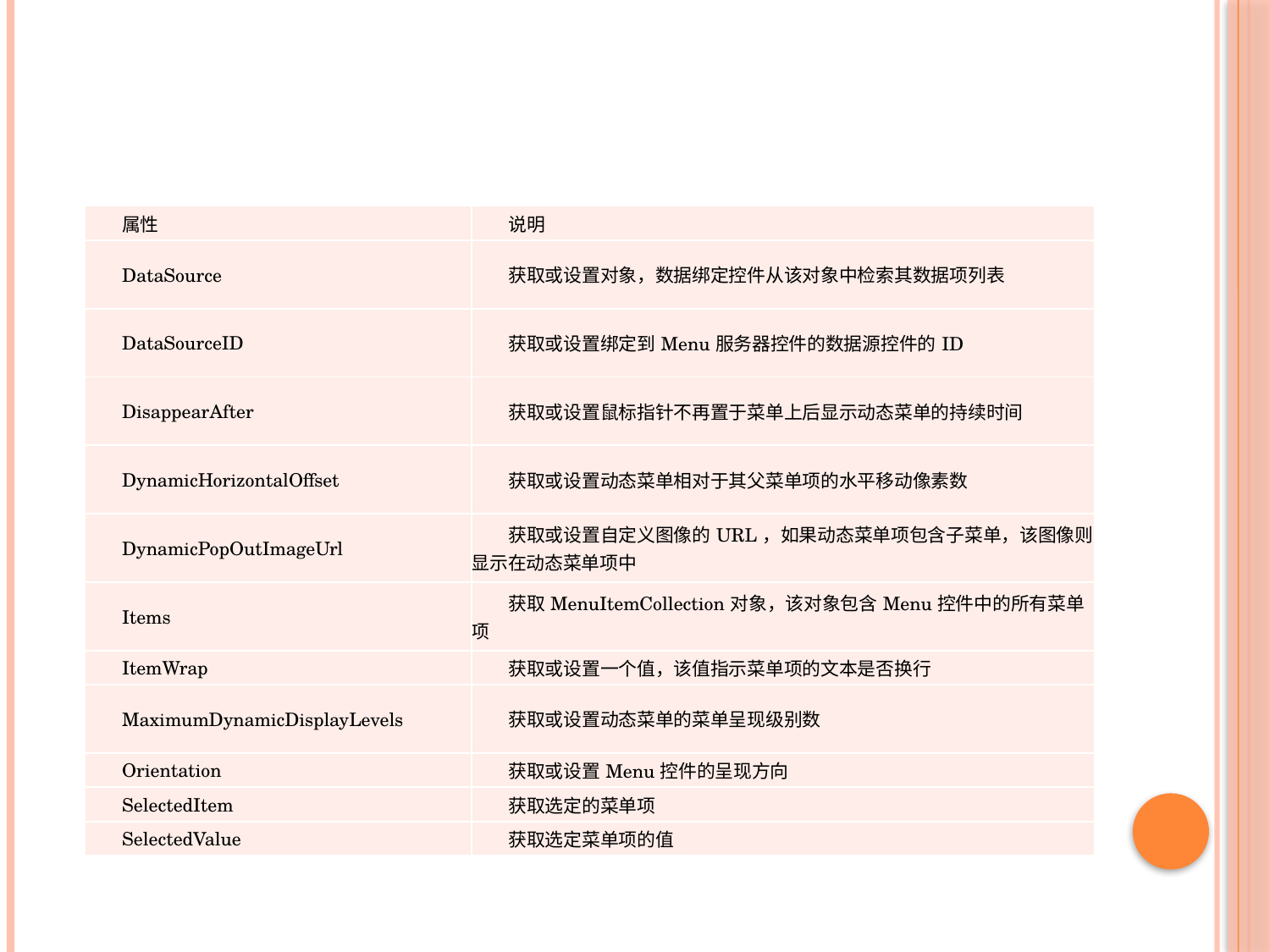

#
| 属性 | 说明 |
| --- | --- |
| DataSource | 获取或设置对象，数据绑定控件从该对象中检索其数据项列表 |
| DataSourceID | 获取或设置绑定到Menu服务器控件的数据源控件的ID |
| DisappearAfter | 获取或设置鼠标指针不再置于菜单上后显示动态菜单的持续时间 |
| DynamicHorizontalOffset | 获取或设置动态菜单相对于其父菜单项的水平移动像素数 |
| DynamicPopOutImageUrl | 获取或设置自定义图像的URL，如果动态菜单项包含子菜单，该图像则显示在动态菜单项中 |
| Items | 获取MenuItemCollection对象，该对象包含Menu控件中的所有菜单项 |
| ItemWrap | 获取或设置一个值，该值指示菜单项的文本是否换行 |
| MaximumDynamicDisplayLevels | 获取或设置动态菜单的菜单呈现级别数 |
| Orientation | 获取或设置Menu控件的呈现方向 |
| SelectedItem | 获取选定的菜单项 |
| SelectedValue | 获取选定菜单项的值 |